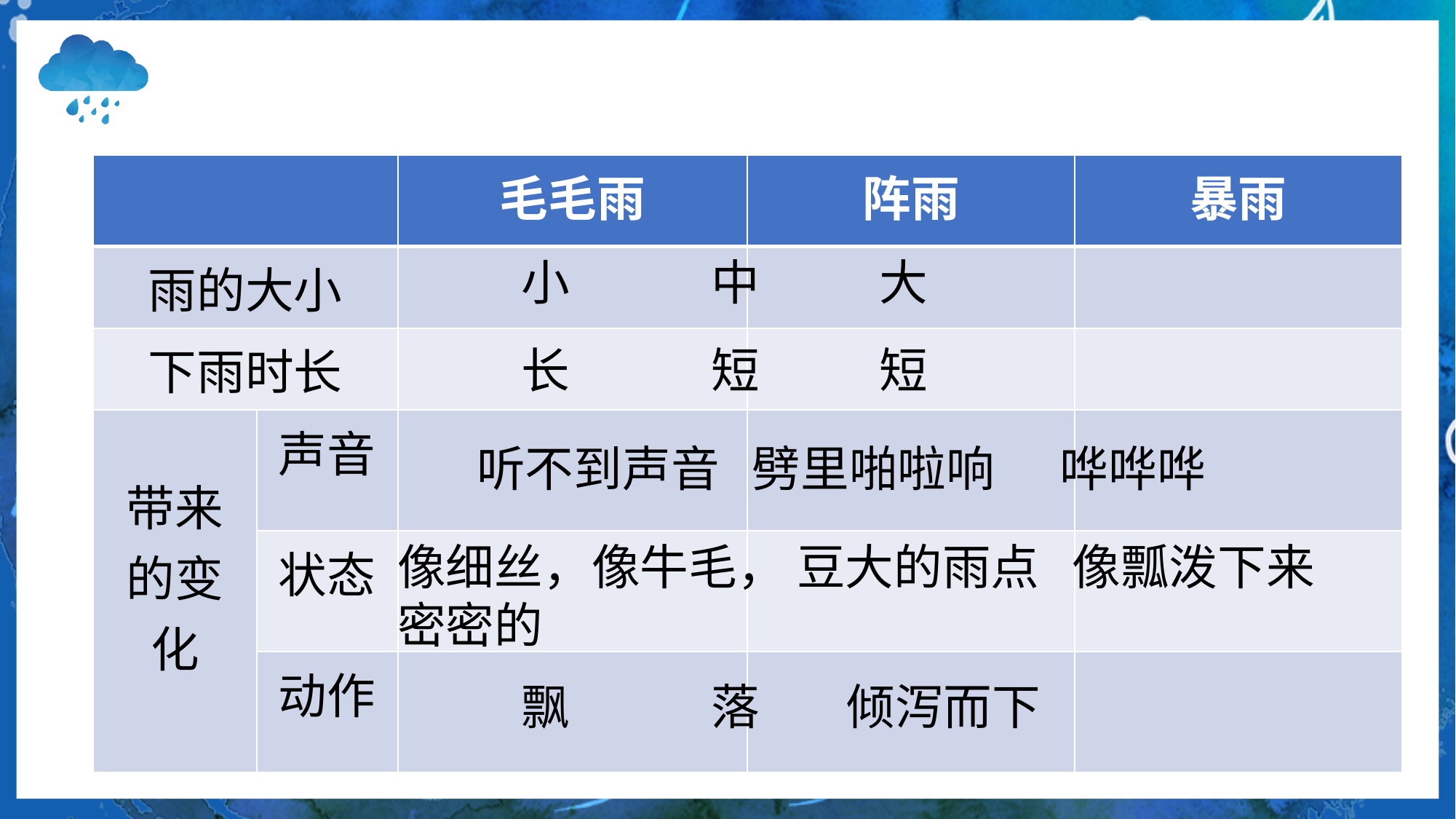

|  |  | 毛毛雨 | 阵雨 | 暴雨 |
| --- | --- | --- | --- | --- |
| 雨的大小 |  |  |  |  |
| 下雨时长 |  |  |  |  |
| 带来的变化 | 声音 |  |  |  |
|  | 状态 |  |  |  |
|  | 动作 |  |  |  |
   小             中           大
   长             短           短
听不到声音   劈里啪啦响      哗哗哗
像细丝，像牛毛， 豆大的雨点   像瓢泼下来   密密的
   飘             落        倾泻而下